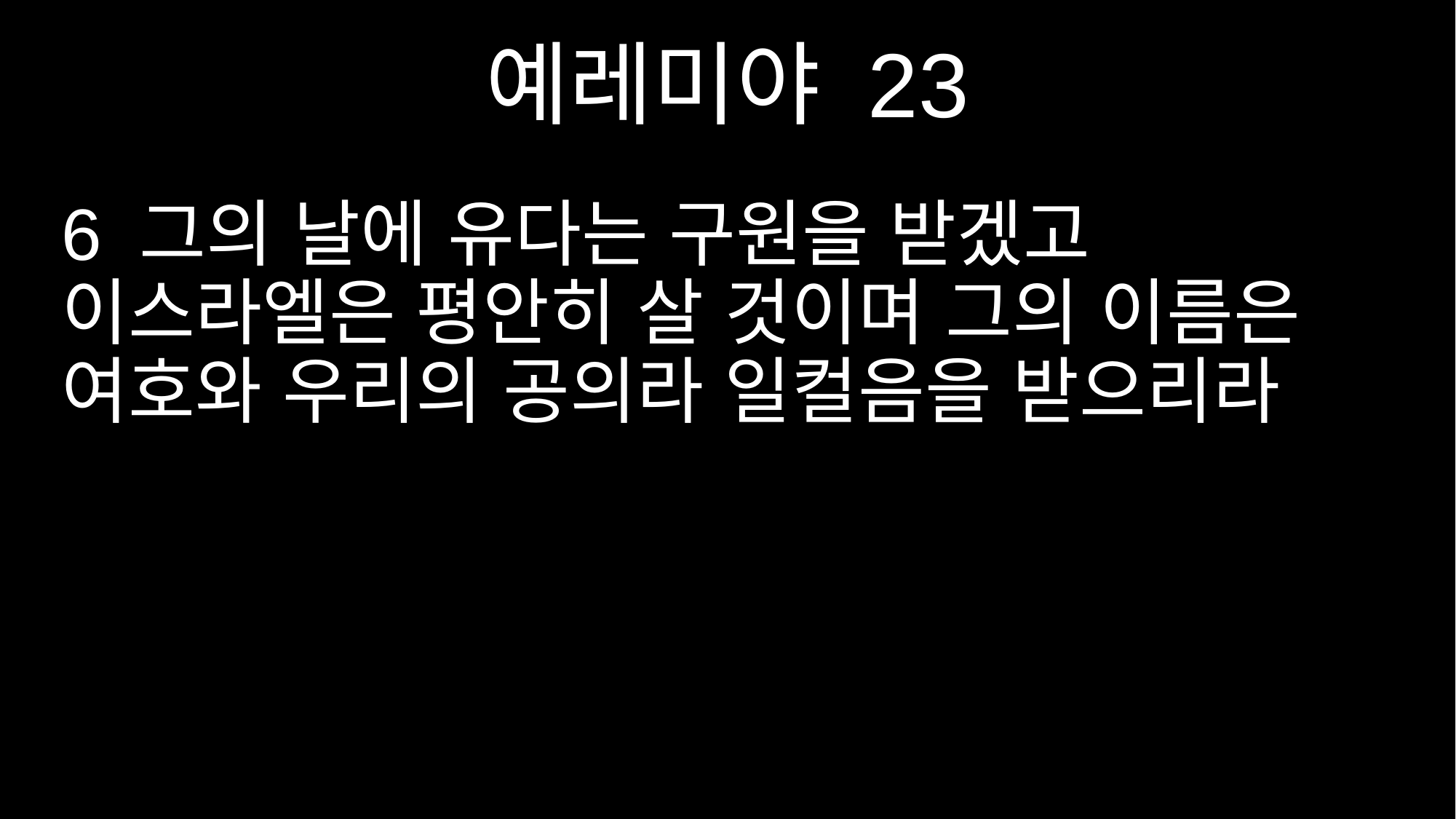

예레미야 23
6 그의 날에 유다는 구원을 받겠고 이스라엘은 평안히 살 것이며 그의 이름은 여호와 우리의 공의라 일컬음을 받으리라